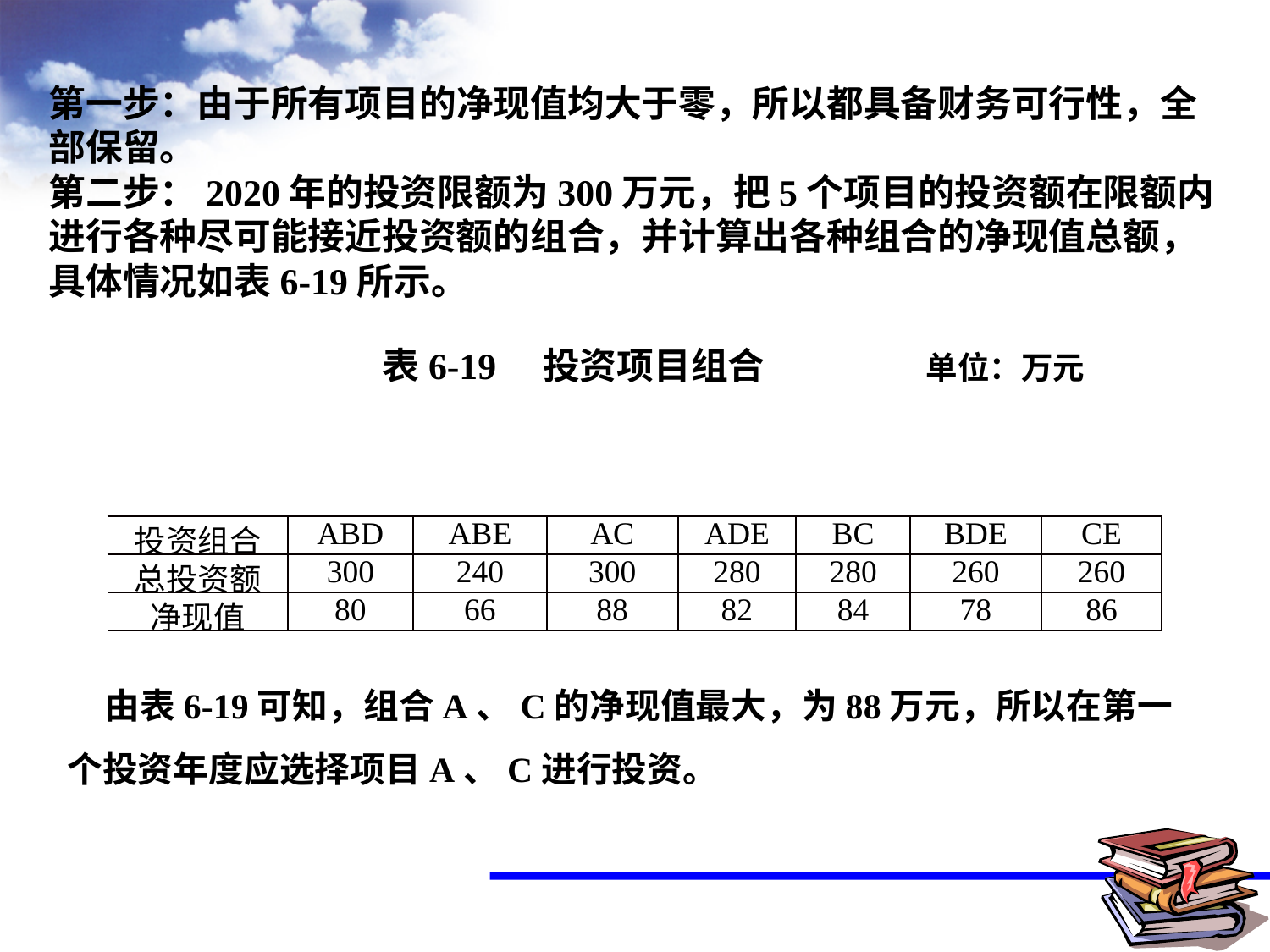

第一步：由于所有项目的净现值均大于零，所以都具备财务可行性，全部保留。第二步：2020年的投资限额为300万元，把5个项目的投资额在限额内进行各种尽可能接近投资额的组合，并计算出各种组合的净现值总额，具体情况如表6-19所示。                                  表6-19    投资项目组合                   单位：万元
| 投资组合 | ABD | ABE | AC | ADE | BC | BDE | CE |
| --- | --- | --- | --- | --- | --- | --- | --- |
| 总投资额 | 300 | 240 | 300 | 280 | 280 | 260 | 260 |
| 净现值 | 80 | 66 | 88 | 82 | 84 | 78 | 86 |
由表6-19可知，组合A、C的净现值最大，为88万元，所以在第一个投资年度应选择项目A、C进行投资。